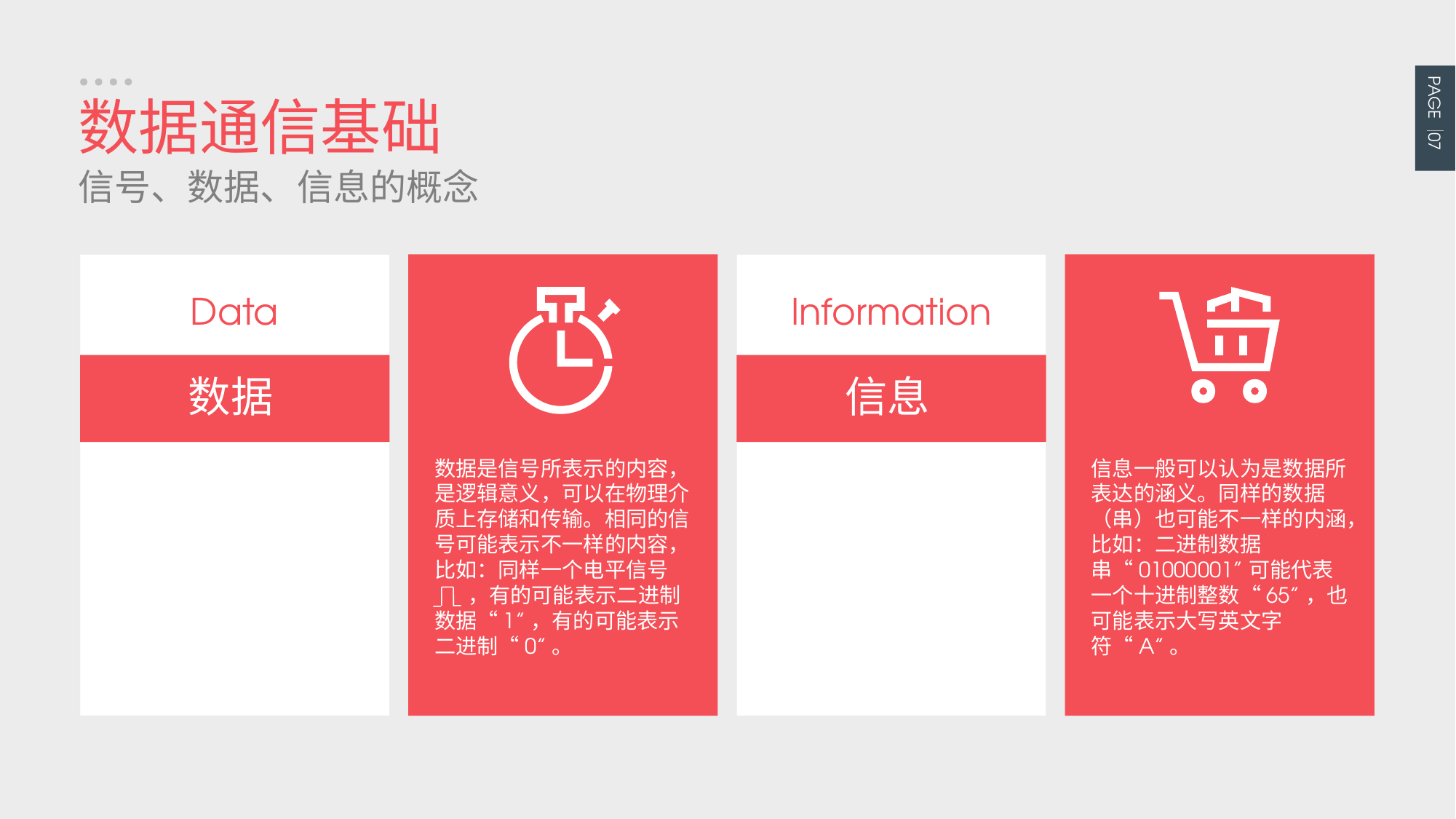

PAGE   07
数据通信基础
信号、数据、信息的概念

Data

数据

数据是信号所表示的内容，是逻辑意义，可以在物理介质上存储和传输。相同的信号可能表示不一样的内容，比如：同样一个电平信号
      ，有的可能表示二进制数据“1”，有的可能表示二进制“0”。

Information

信息

信息一般可以认为是数据所表达的涵义。同样的数据（串）也可能不一样的内涵，比如：二进制数据串“01000001”可能代表一个十进制整数“65”，也可能表示大写英文字符“A”。